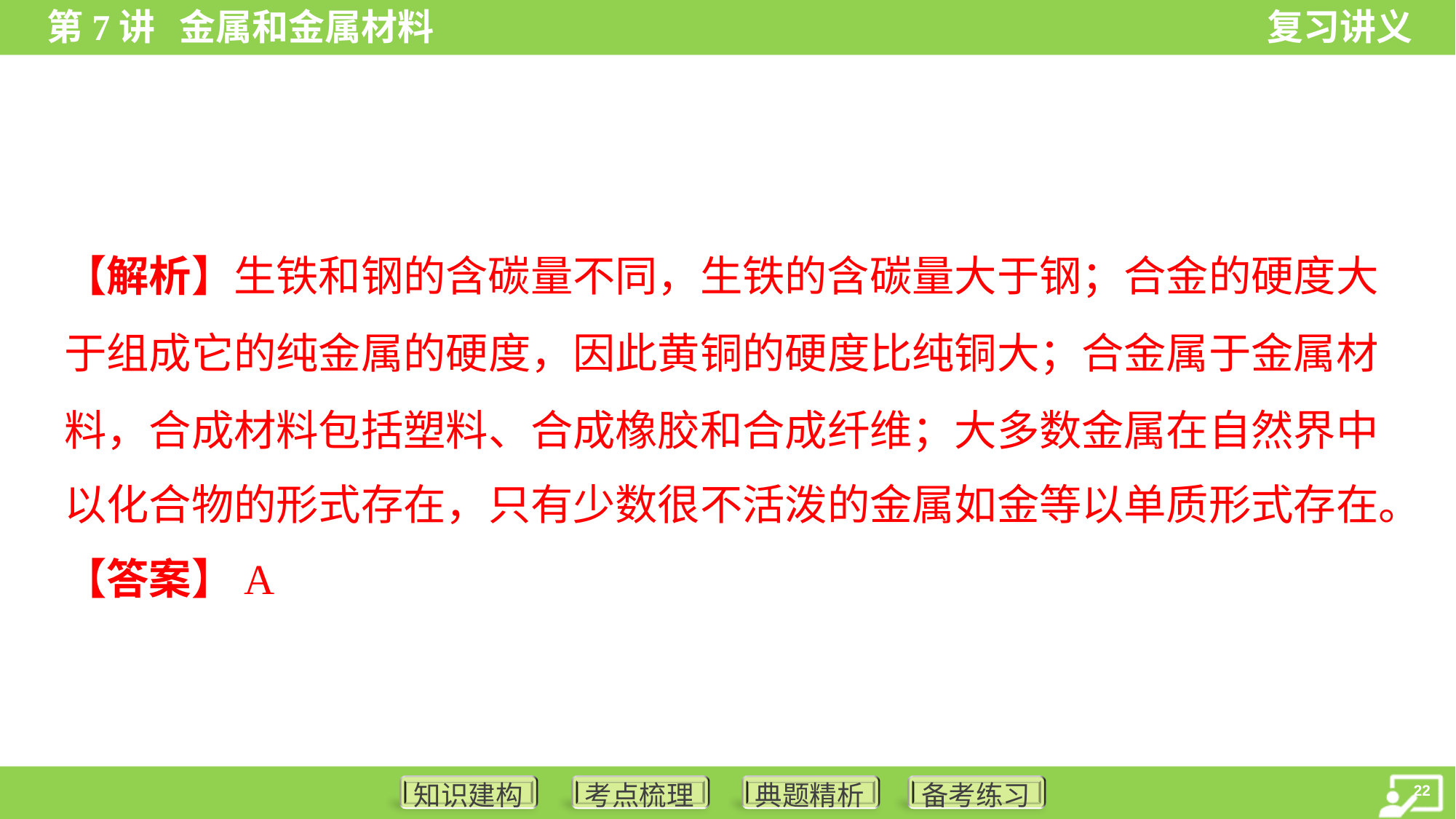

【解析】生铁和钢的含碳量不同，生铁的含碳量大于钢；合金的硬度大
于组成它的纯金属的硬度，因此黄铜的硬度比纯铜大；合金属于金属材
料，合成材料包括塑料、合成橡胶和合成纤维；大多数金属在自然界中
以化合物的形式存在，只有少数很不活泼的金属如金等以单质形式存在。
【答案】A